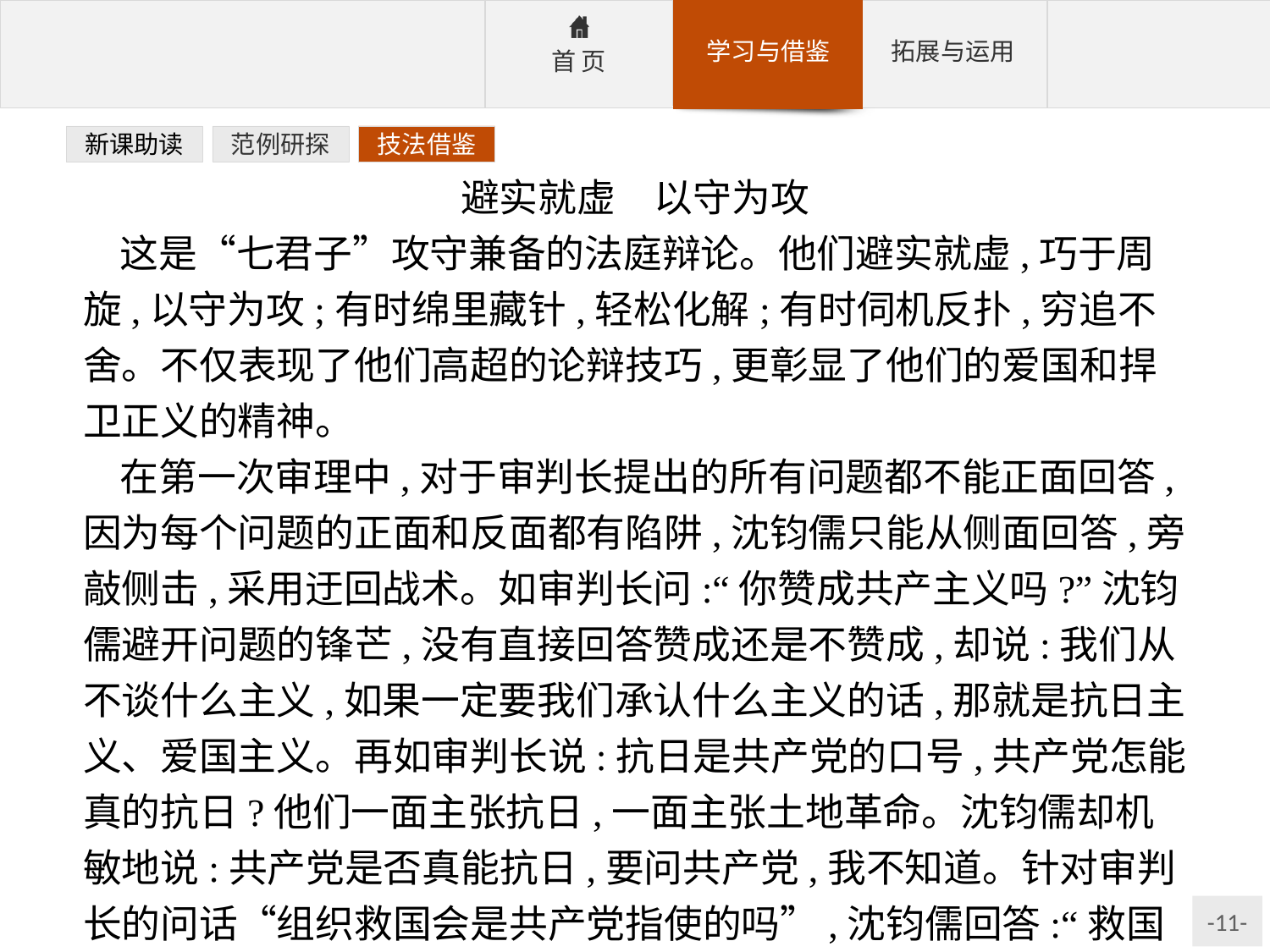

新课助读
范例研探
技法借鉴
避实就虚　以守为攻
这是“七君子”攻守兼备的法庭辩论。他们避实就虚,巧于周旋,以守为攻;有时绵里藏针,轻松化解;有时伺机反扑,穷追不舍。不仅表现了他们高超的论辩技巧,更彰显了他们的爱国和捍卫正义的精神。
在第一次审理中,对于审判长提出的所有问题都不能正面回答,因为每个问题的正面和反面都有陷阱,沈钧儒只能从侧面回答,旁敲侧击,采用迂回战术。如审判长问:“你赞成共产主义吗?”沈钧儒避开问题的锋芒,没有直接回答赞成还是不赞成,却说:我们从不谈什么主义,如果一定要我们承认什么主义的话,那就是抗日主义、爱国主义。再如审判长说:抗日是共产党的口号,共产党怎能真的抗日?他们一面主张抗日,一面主张土地革命。沈钧儒却机敏地说:共产党是否真能抗日,要问共产党,我不知道。针对审判长的问话“组织救国会是共产党指使的吗”,沈钧儒回答:“救国会会员很多,是否有共产党,无从知道。